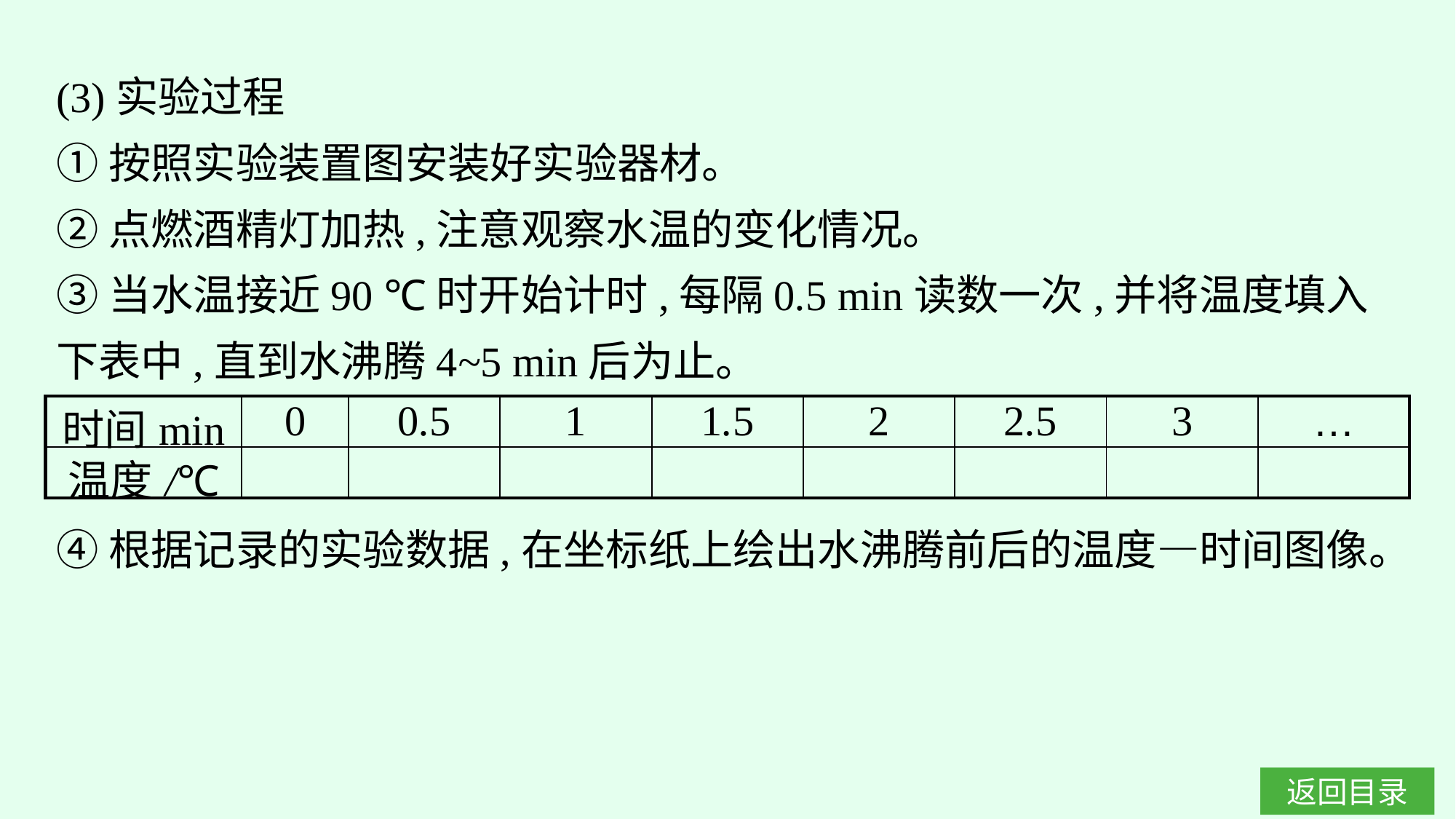

(3)实验过程
①按照实验装置图安装好实验器材。
②点燃酒精灯加热,注意观察水温的变化情况。
③当水温接近90 ℃时开始计时,每隔0.5 min读数一次,并将温度填入下表中,直到水沸腾4~5 min后为止。
| 时间min | 0 | 0.5 | 1 | 1.5 | 2 | 2.5 | 3 | … |
| --- | --- | --- | --- | --- | --- | --- | --- | --- |
| 温度/℃ |  |  |  |  |  |  |  |  |
④根据记录的实验数据,在坐标纸上绘出水沸腾前后的温度—时间图像。